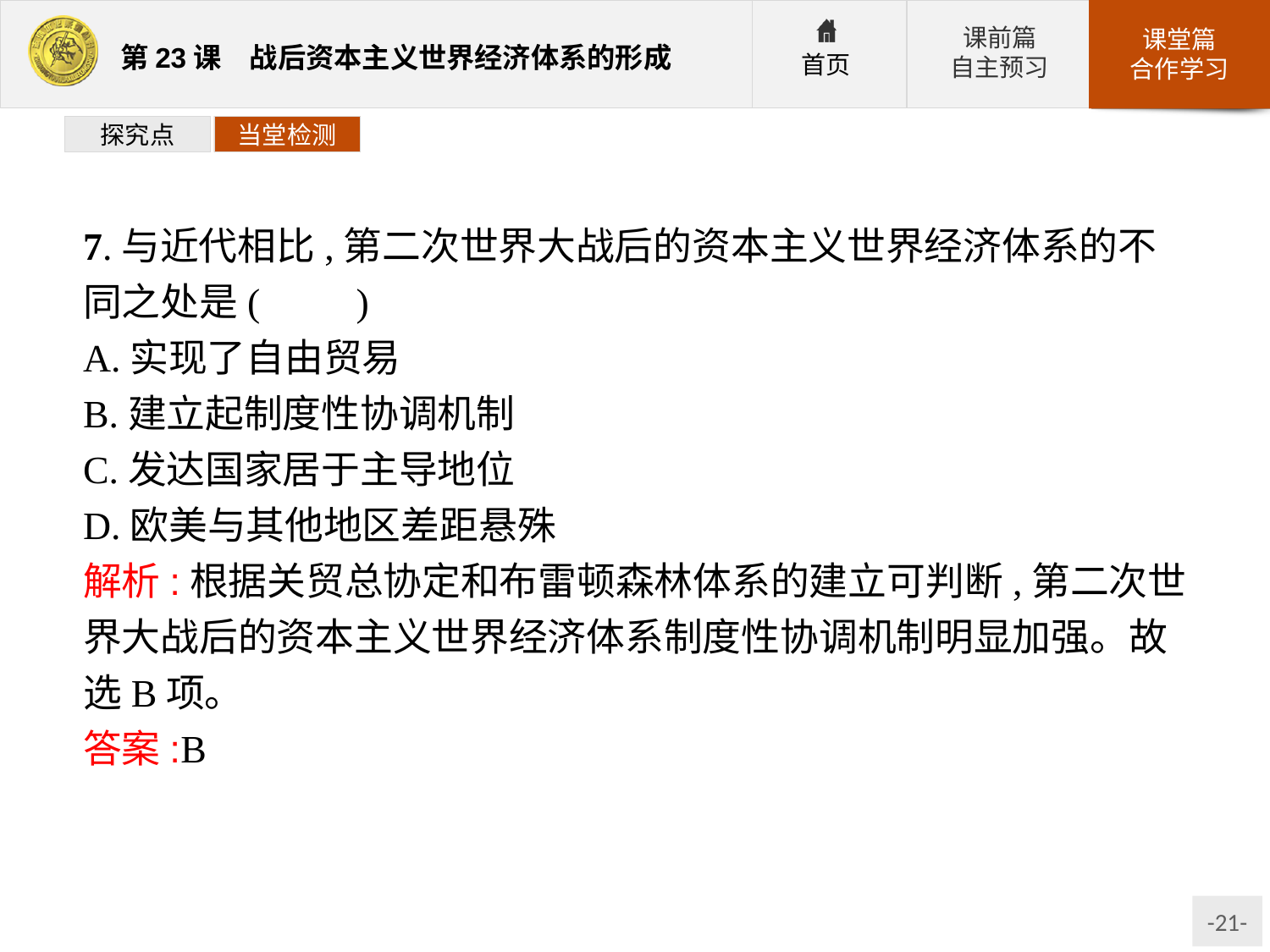

探究点
当堂检测
7.与近代相比,第二次世界大战后的资本主义世界经济体系的不同之处是(　　)
A.实现了自由贸易
B.建立起制度性协调机制
C.发达国家居于主导地位
D.欧美与其他地区差距悬殊
解析:根据关贸总协定和布雷顿森林体系的建立可判断,第二次世界大战后的资本主义世界经济体系制度性协调机制明显加强。故选B项。
答案:B